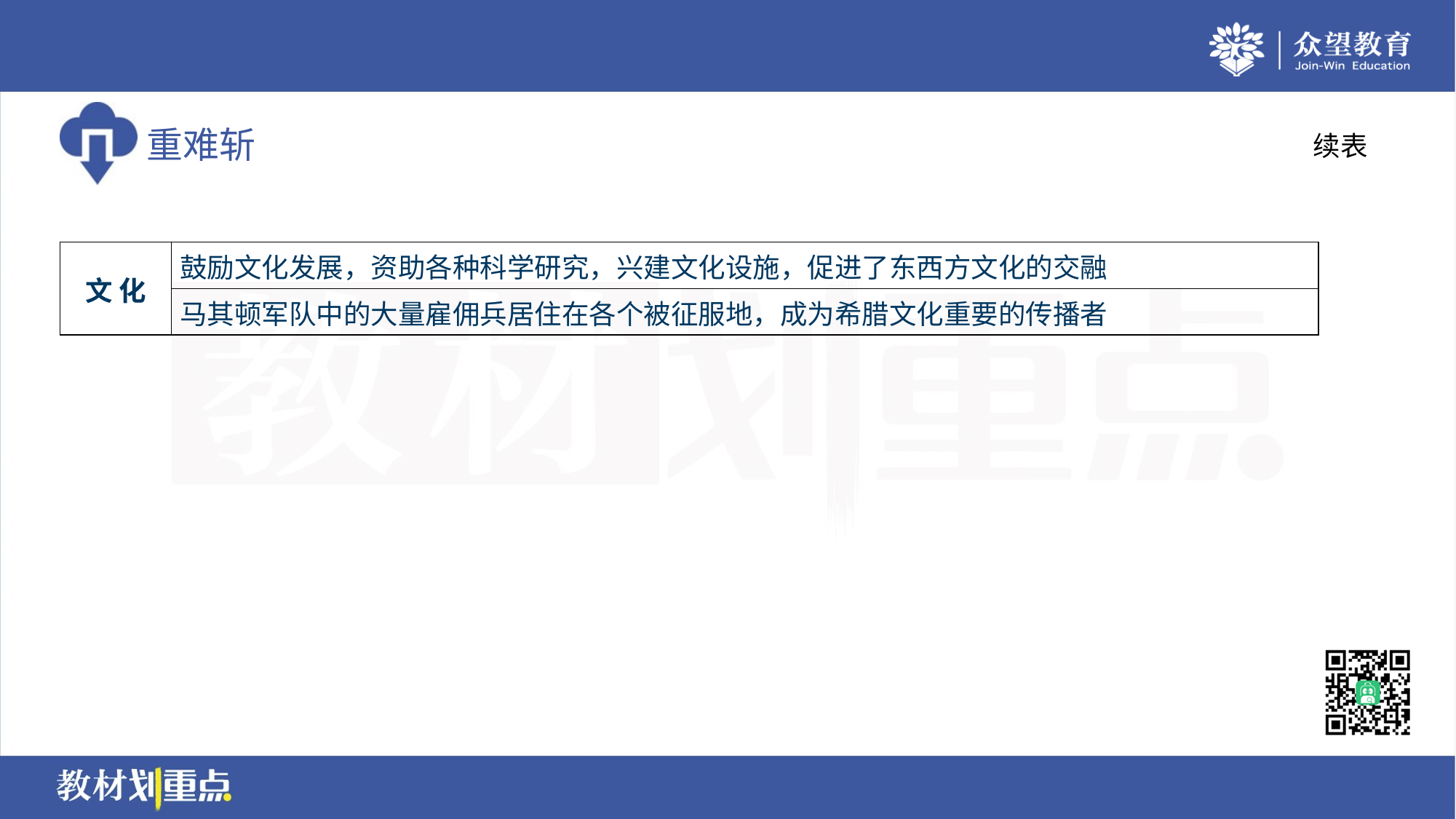

续表
| 文 化 | 鼓励文化发展，资助各种科学研究，兴建文化设施，促进了东西方文化的交融 |
| --- | --- |
|  | 马其顿军队中的大量雇佣兵居住在各个被征服地，成为希腊文化重要的传播者 |